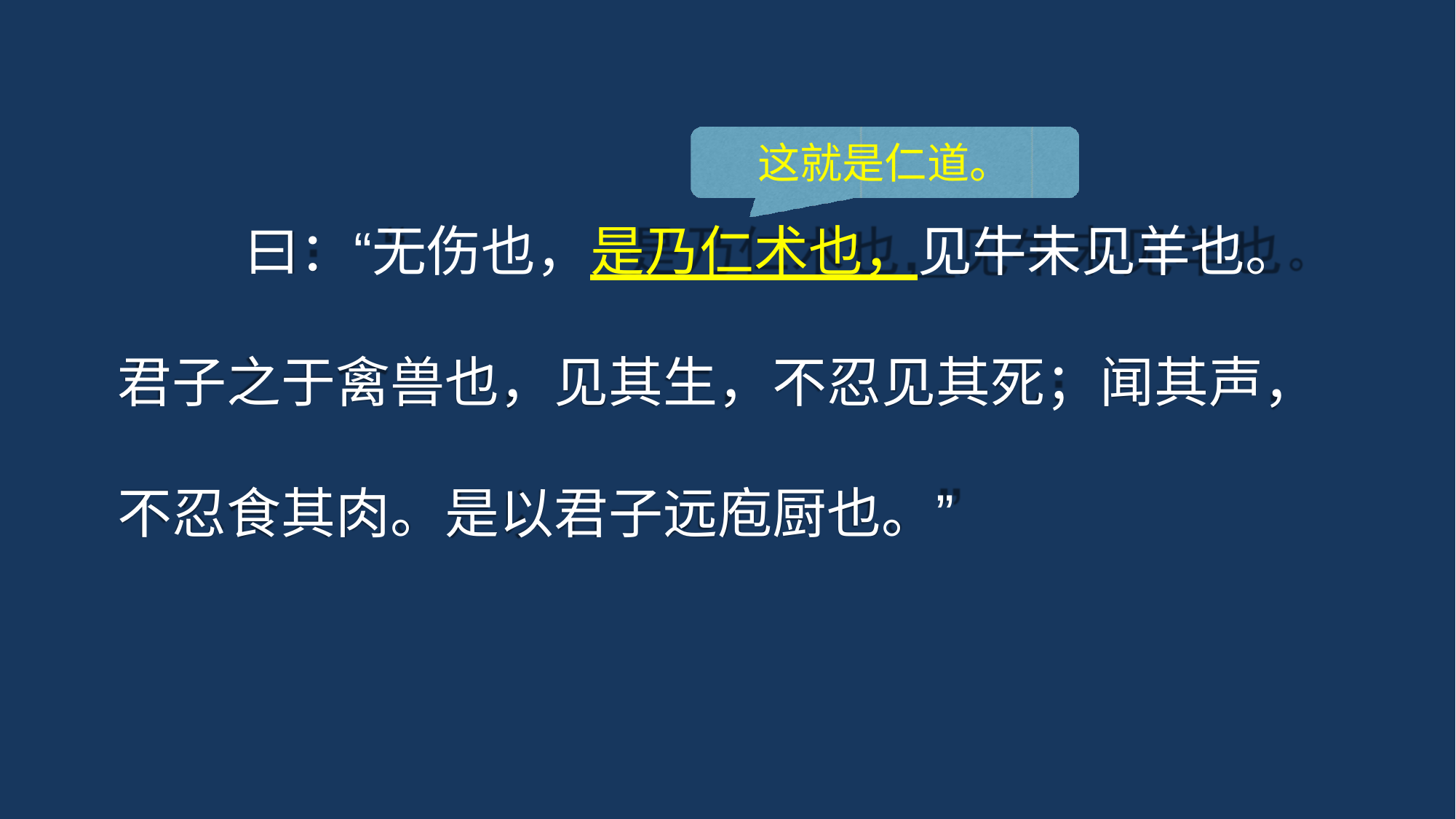

# 这就是仁道。

曰：“无伤也，是乃仁术也，见牛未见羊也。
君子之于禽兽也，见其生，不忍见其死；闻其声， 不忍食其肉。是以君子远庖厨也。”